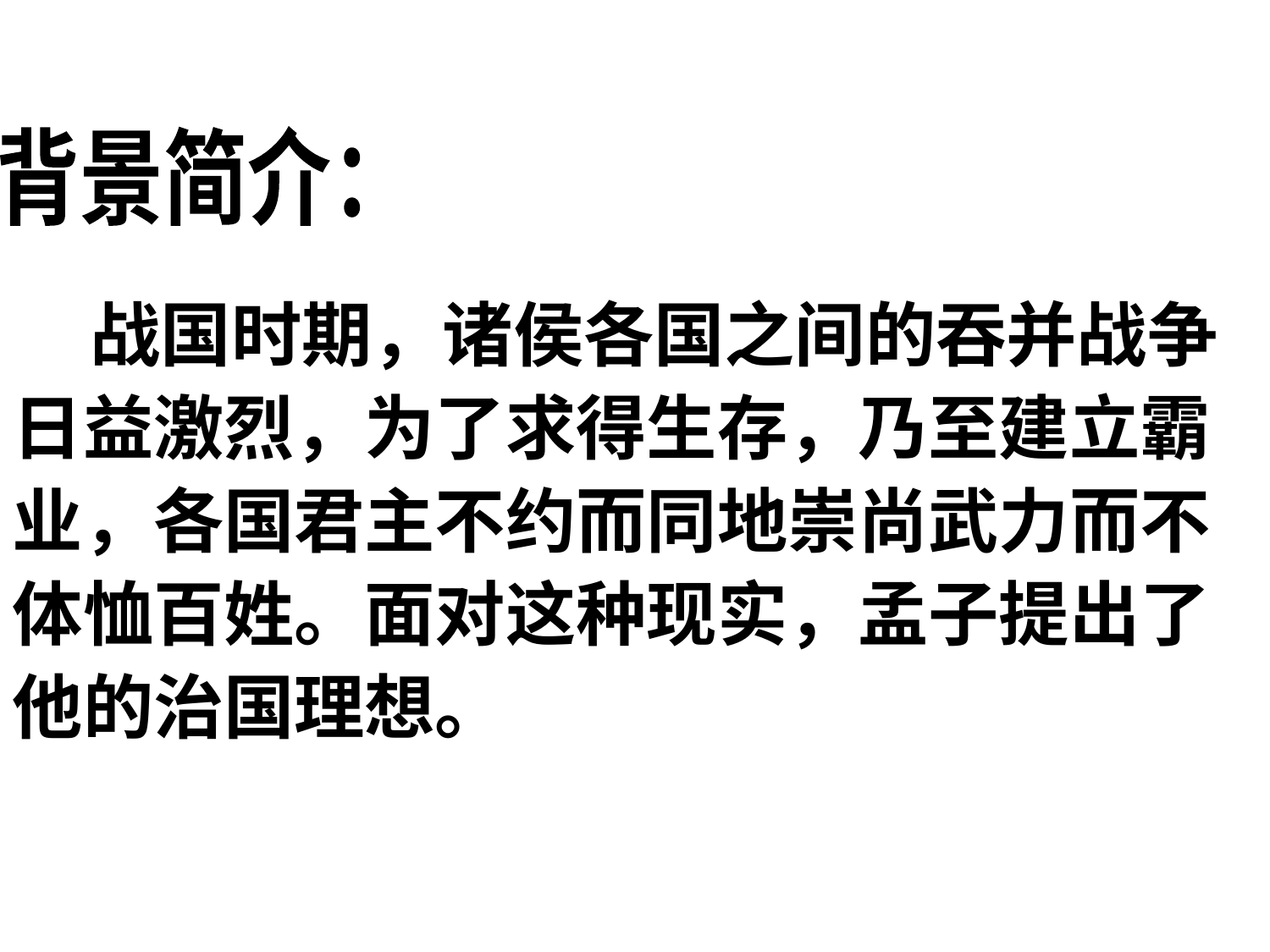

背景简介：
      战国时期，诸侯各国之间的吞并战争日益激烈，为了求得生存，乃至建立霸业，各国君主不约而同地崇尚武力而不体恤百姓。面对这种现实，孟子提出了他的治国理想。